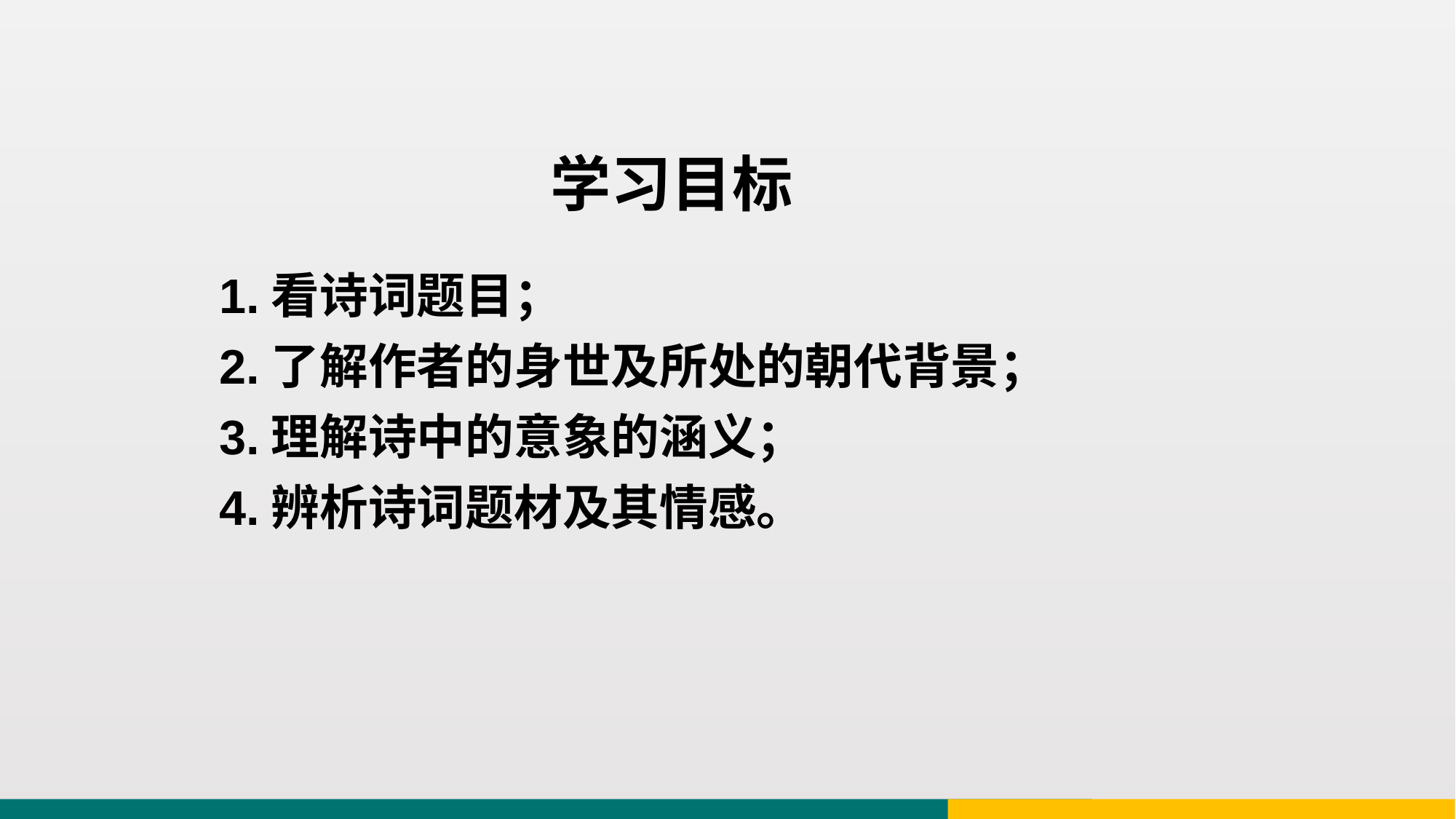

学习目标
1.看诗词题目；
2.了解作者的身世及所处的朝代背景；
3.理解诗中的意象的涵义；
4.辨析诗词题材及其情感。